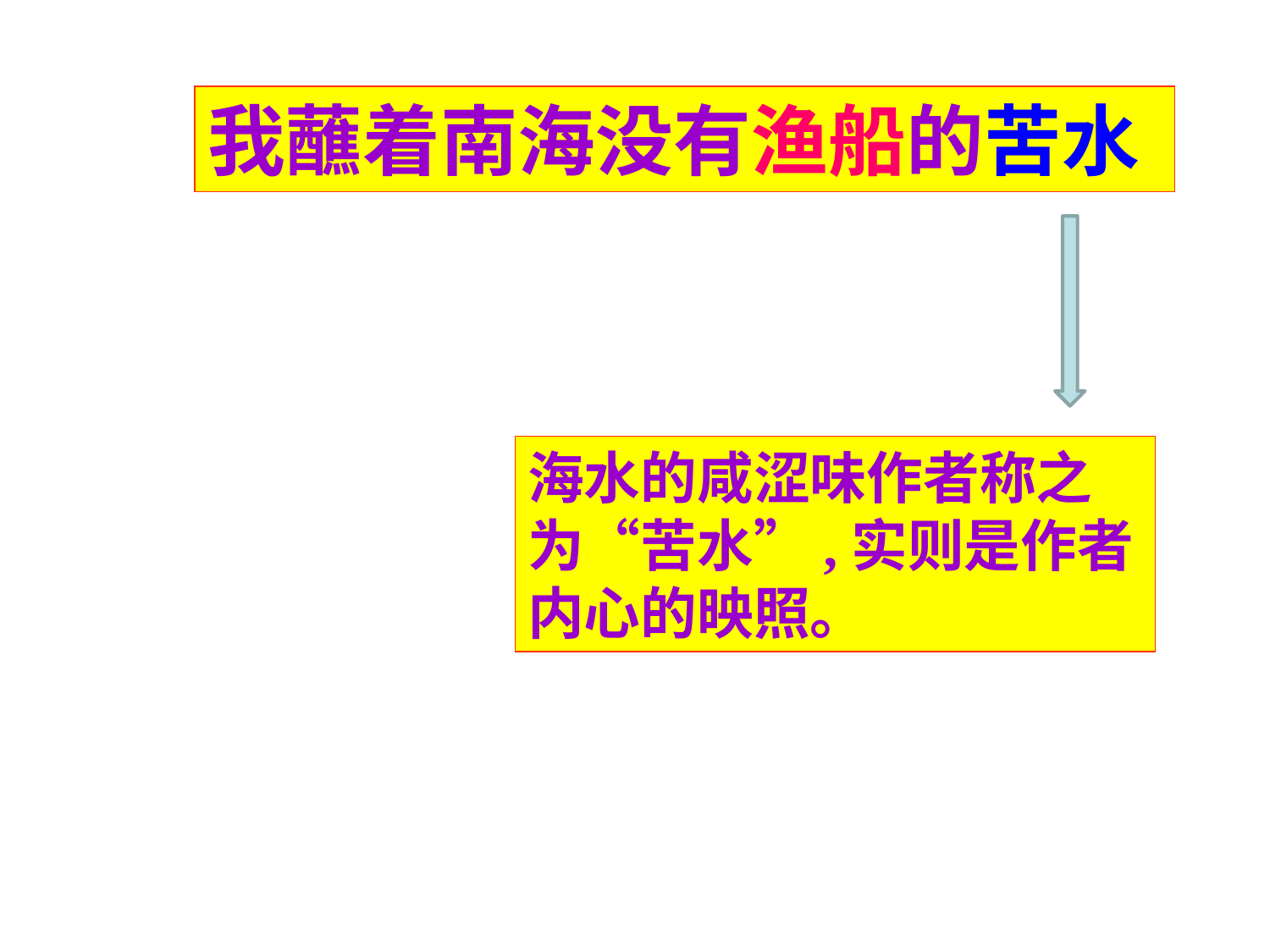

我蘸着南海没有渔船的苦水

海水的咸涩味作者称之为“苦水”,实则是作者内心的映照。